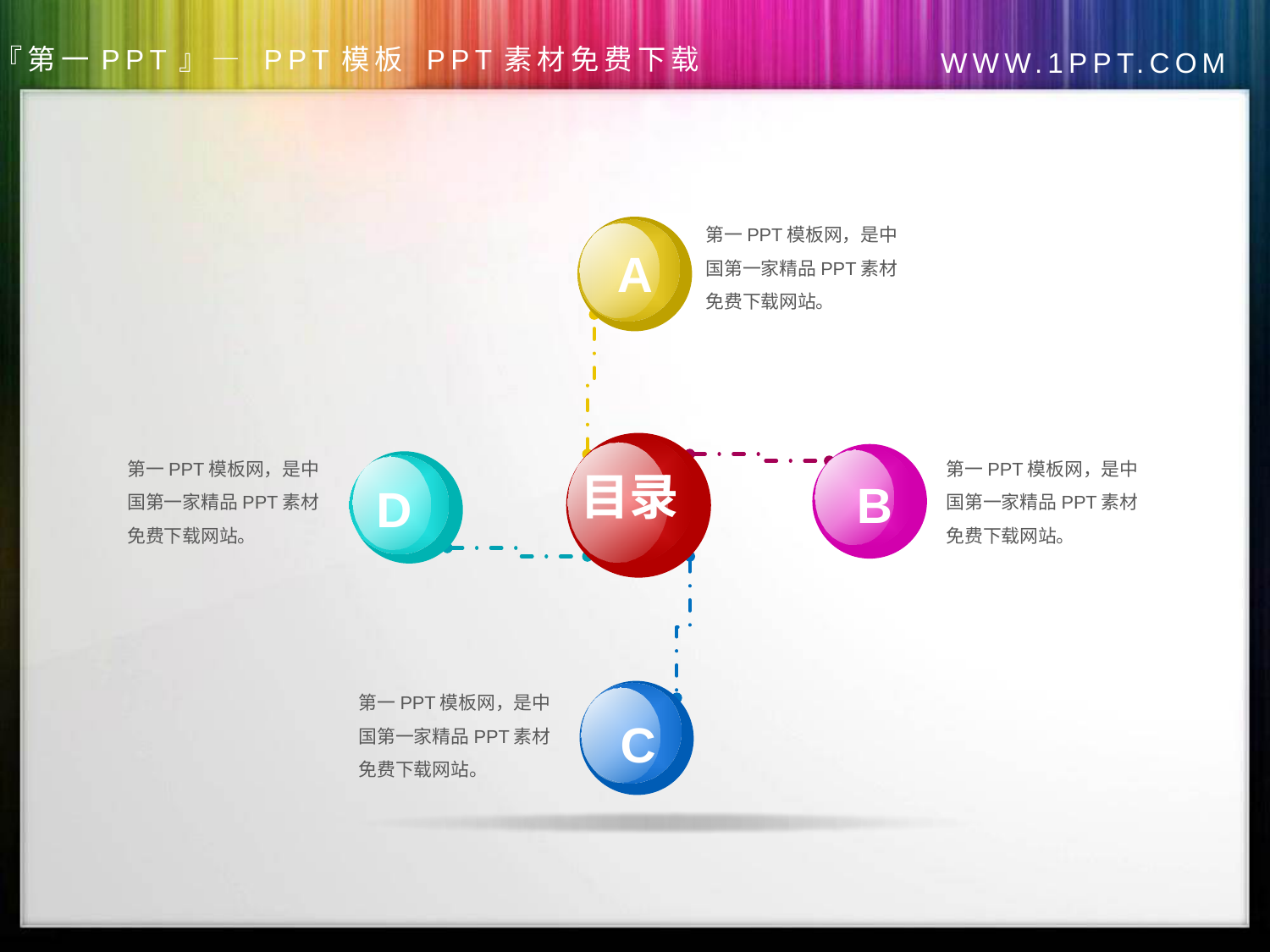

第一PPT模板网，是中国第一家精品PPT素材免费下载网站。

A

D

目录

B

C
第一PPT模板网，是中国第一家精品PPT素材免费下载网站。
第一PPT模板网，是中国第一家精品PPT素材免费下载网站。
第一PPT模板网，是中国第一家精品PPT素材免费下载网站。